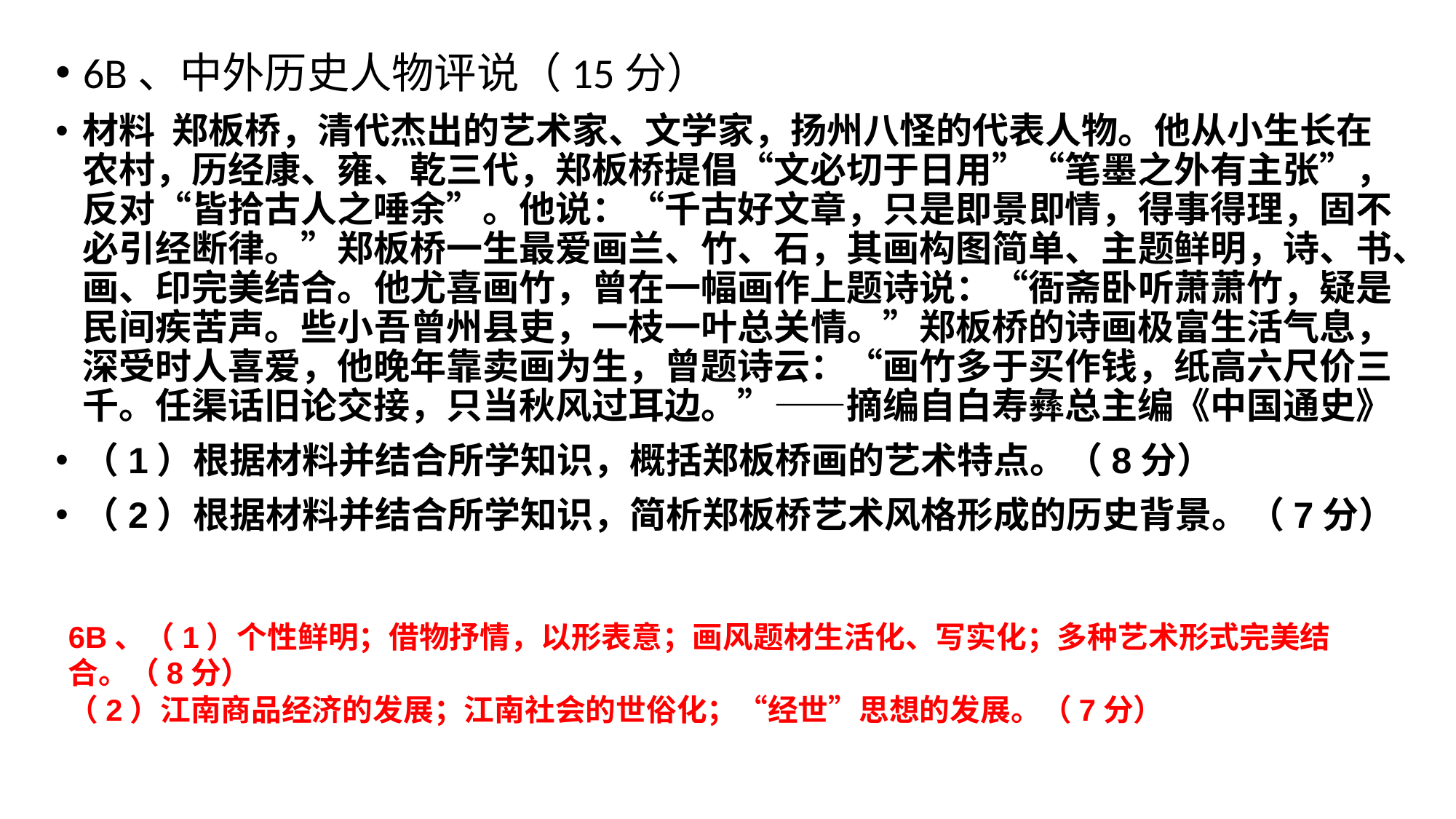

6B、中外历史人物评说（15分）
材料  郑板桥，清代杰出的艺术家、文学家，扬州八怪的代表人物。他从小生长在农村，历经康、雍、乾三代，郑板桥提倡“文必切于日用”“笔墨之外有主张”，反对“皆拾古人之唾余”。他说：“千古好文章，只是即景即情，得事得理，固不必引经断律。”郑板桥一生最爱画兰、竹、石，其画构图简单、主题鲜明，诗、书、画、印完美结合。他尤喜画竹，曾在一幅画作上题诗说：“衙斋卧听萧萧竹，疑是民间疾苦声。些小吾曾州县吏，一枝一叶总关情。”郑板桥的诗画极富生活气息，深受时人喜爱，他晚年靠卖画为生，曾题诗云：“画竹多于买作钱，纸高六尺价三千。任渠话旧论交接，只当秋风过耳边。”——摘编自白寿彝总主编《中国通史》
（1）根据材料并结合所学知识，概括郑板桥画的艺术特点。（8分）
（2）根据材料并结合所学知识，简析郑板桥艺术风格形成的历史背景。（7分）
6B、（1）个性鲜明；借物抒情，以形表意；画风题材生活化、写实化；多种艺术形式完美结合。（8分）（2）江南商品经济的发展；江南社会的世俗化；“经世”思想的发展。（7分）